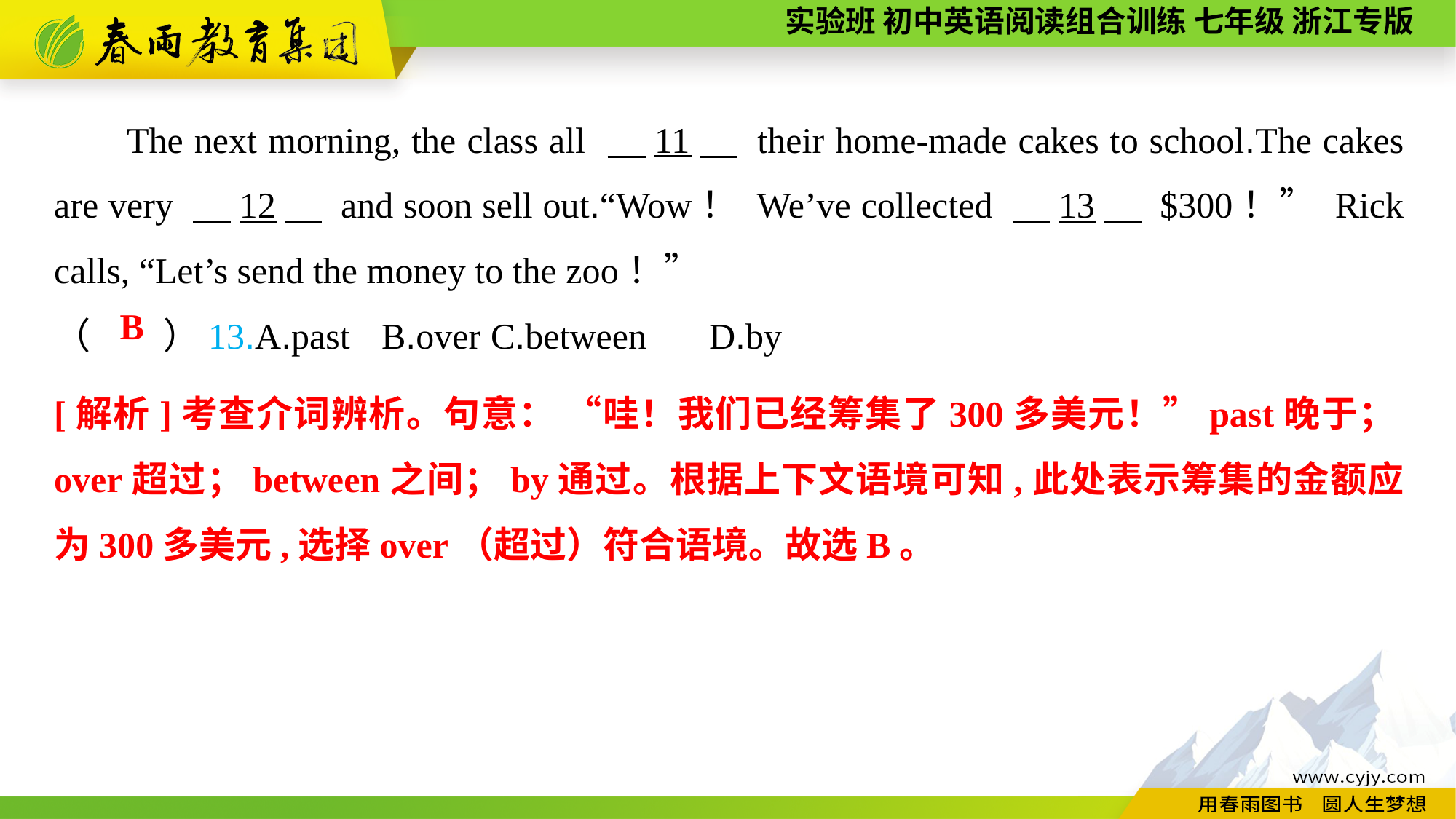

The next morning, the class all 　11　 their home-made cakes to school.The cakes are very 　12　 and soon sell out.“Wow！ We’ve collected 　13　 $300！” Rick calls, “Let’s send the money to the zoo！”
（　　）13.A.past	B.over	C.between	D.by
B
[解析]考查介词辨析。句意： “哇！我们已经筹集了300多美元！”past晚于；over超过；between之间；by通过。根据上下文语境可知,此处表示筹集的金额应为300多美元,选择over（超过）符合语境。故选B。